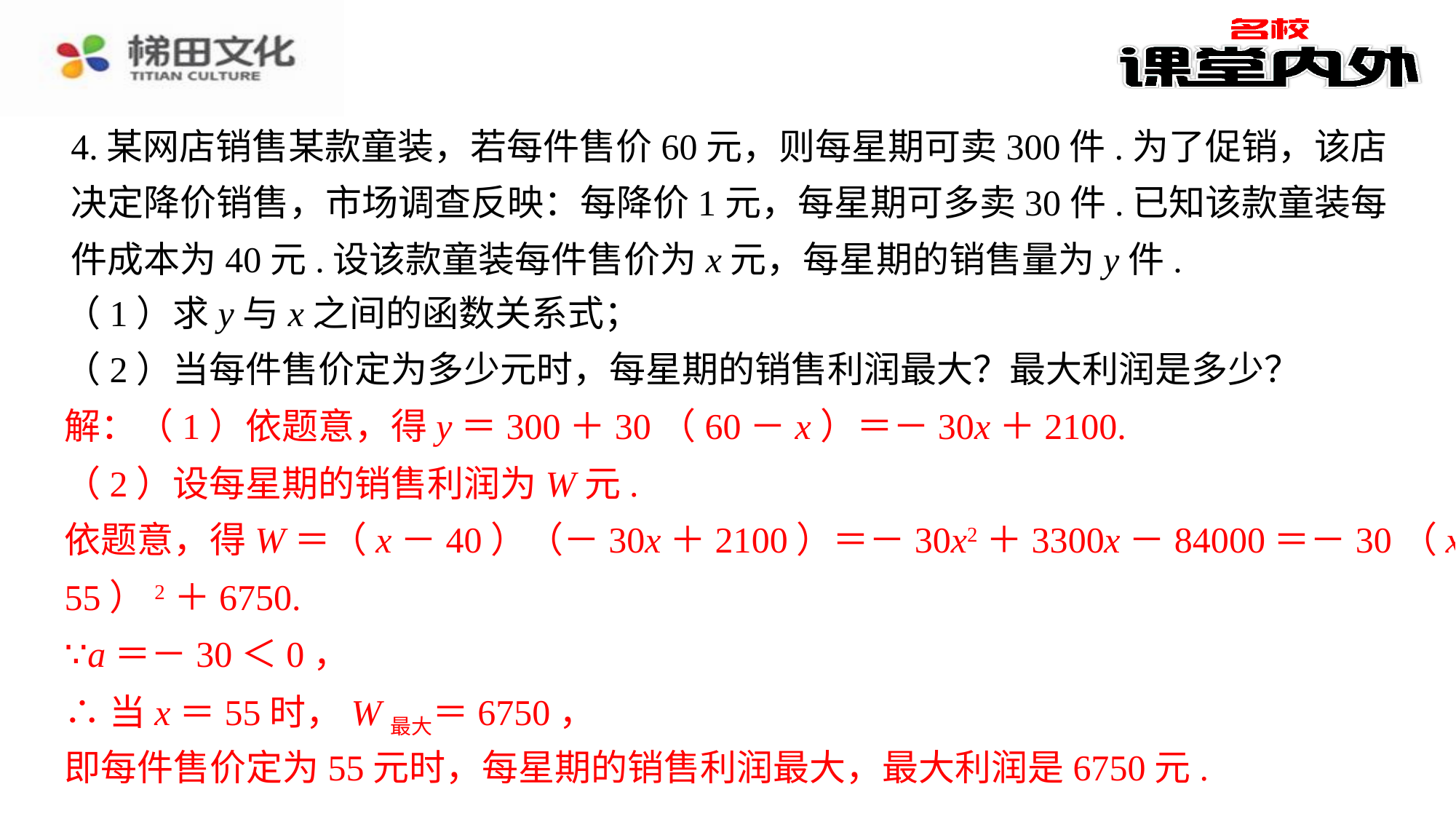

4.某网店销售某款童装，若每件售价60元，则每星期可卖300件.为了促销，该店决定降价销售，市场调查反映：每降价1元，每星期可多卖30件.已知该款童装每件成本为40元.设该款童装每件售价为x元，每星期的销售量为y件.
（1）求y与x之间的函数关系式；
（2）当每件售价定为多少元时，每星期的销售利润最大？最大利润是多少？
解：（1）依题意，得y＝300＋30（60－x）＝－30x＋2100.⁠
（2）设每星期的销售利润为W元.⁠
依题意，得W＝（x－40）（－30x＋2100）＝－30x2＋3300x－84000＝－30（x－55）2＋6750.⁠
∵a＝－30＜0，⁠
∴当x＝55时，W最大＝6750，⁠
即每件售价定为55元时，每星期的销售利润最大，最大利润是6750元.⁠
解：（1）依题意，得y＝300＋30（60－x）＝－30x＋2100.
（2）设每星期的销售利润为W元.
依题意，得W＝（x－40）（－30x＋2100）＝－30x2＋3300x－84000＝－30（x－
55）2＋6750.
∵a＝－30＜0，
∴当x＝55时，W最大＝6750，
即每件售价定为55元时，每星期的销售利润最大，最大利润是6750元.